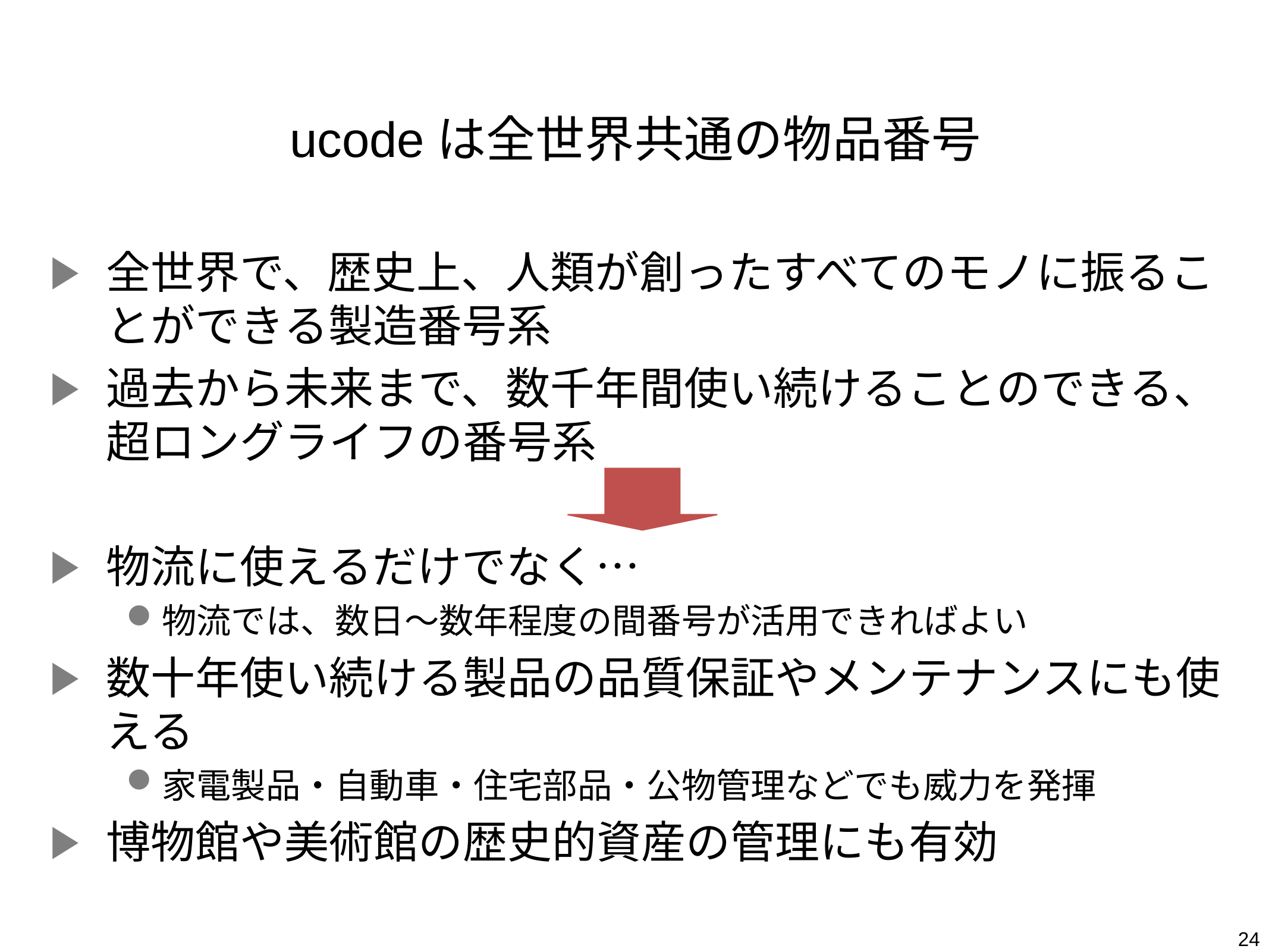

# ucodeは全世界共通の物品番号
全世界で、歴史上、人類が創ったすべてのモノに振ることができる製造番号系
過去から未来まで、数千年間使い続けることのできる、超ロングライフの番号系

物流に使えるだけでなく…
物流では、数日～数年程度の間番号が活用できればよい
数十年使い続ける製品の品質保証やメンテナンスにも使える
家電製品・自動車・住宅部品・公物管理などでも威力を発揮
博物館や美術館の歴史的資産の管理にも有効

24